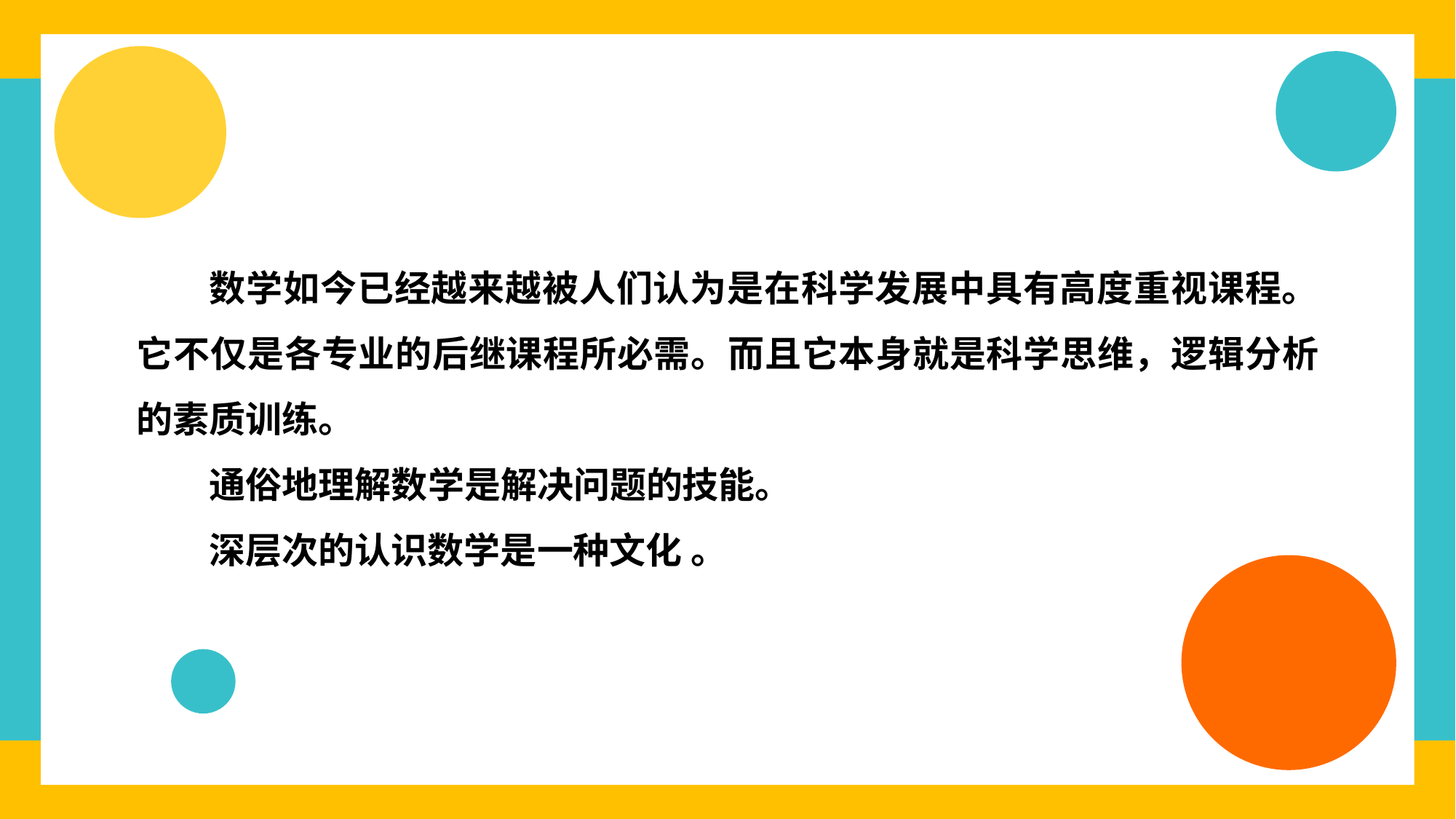

数学如今已经越来越被人们认为是在科学发展中具有高度重视课程。它不仅是各专业的后继课程所必需。而且它本身就是科学思维，逻辑分析的素质训练。
通俗地理解数学是解决问题的技能。
深层次的认识数学是一种文化 。